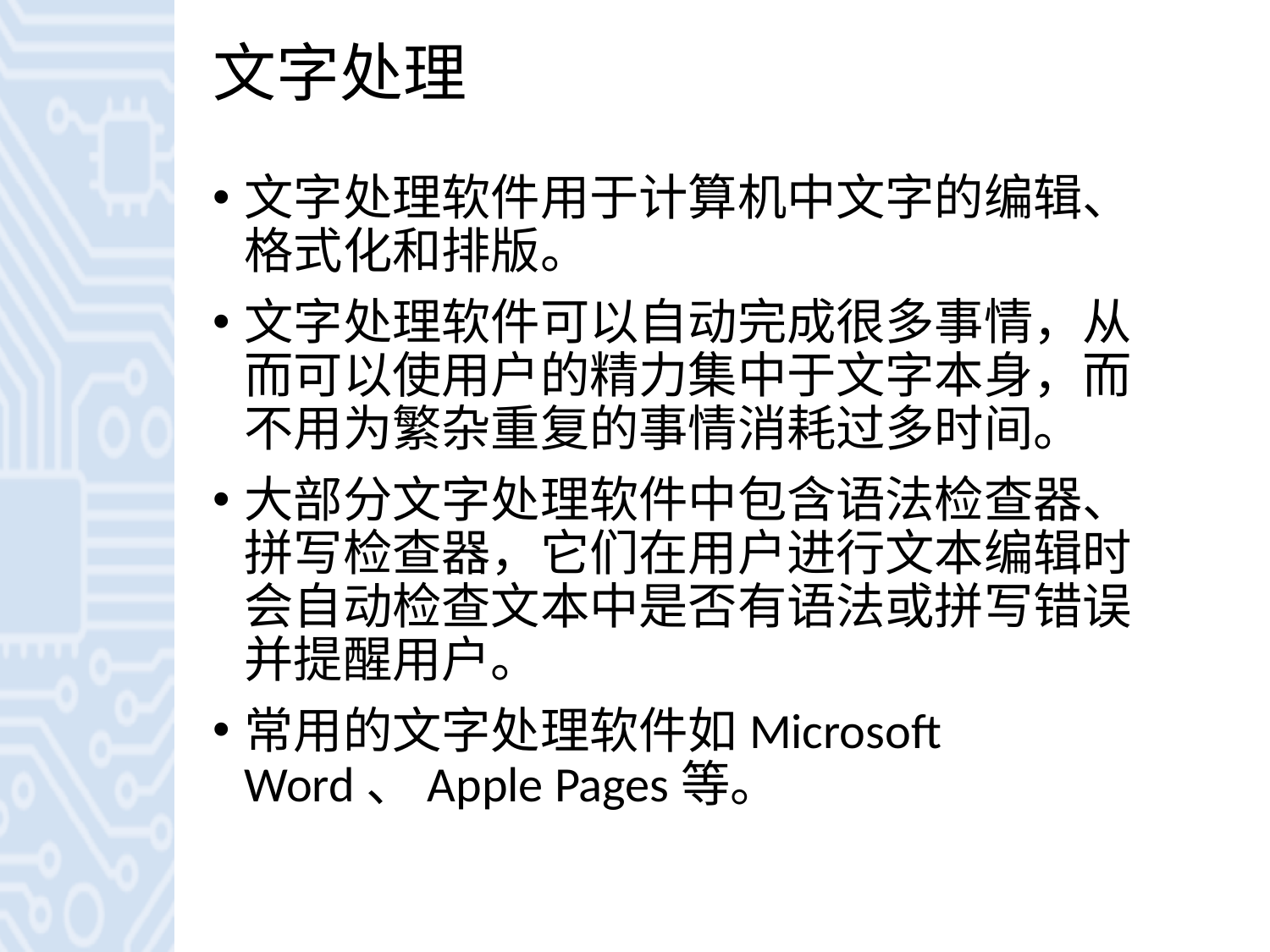

# 文字处理
文字处理软件用于计算机中文字的编辑、格式化和排版。
文字处理软件可以自动完成很多事情，从而可以使用户的精力集中于文字本身，而不用为繁杂重复的事情消耗过多时间。
大部分文字处理软件中包含语法检查器、拼写检查器，它们在用户进行文本编辑时会自动检查文本中是否有语法或拼写错误并提醒用户。
常用的文字处理软件如Microsoft Word、Apple Pages等。